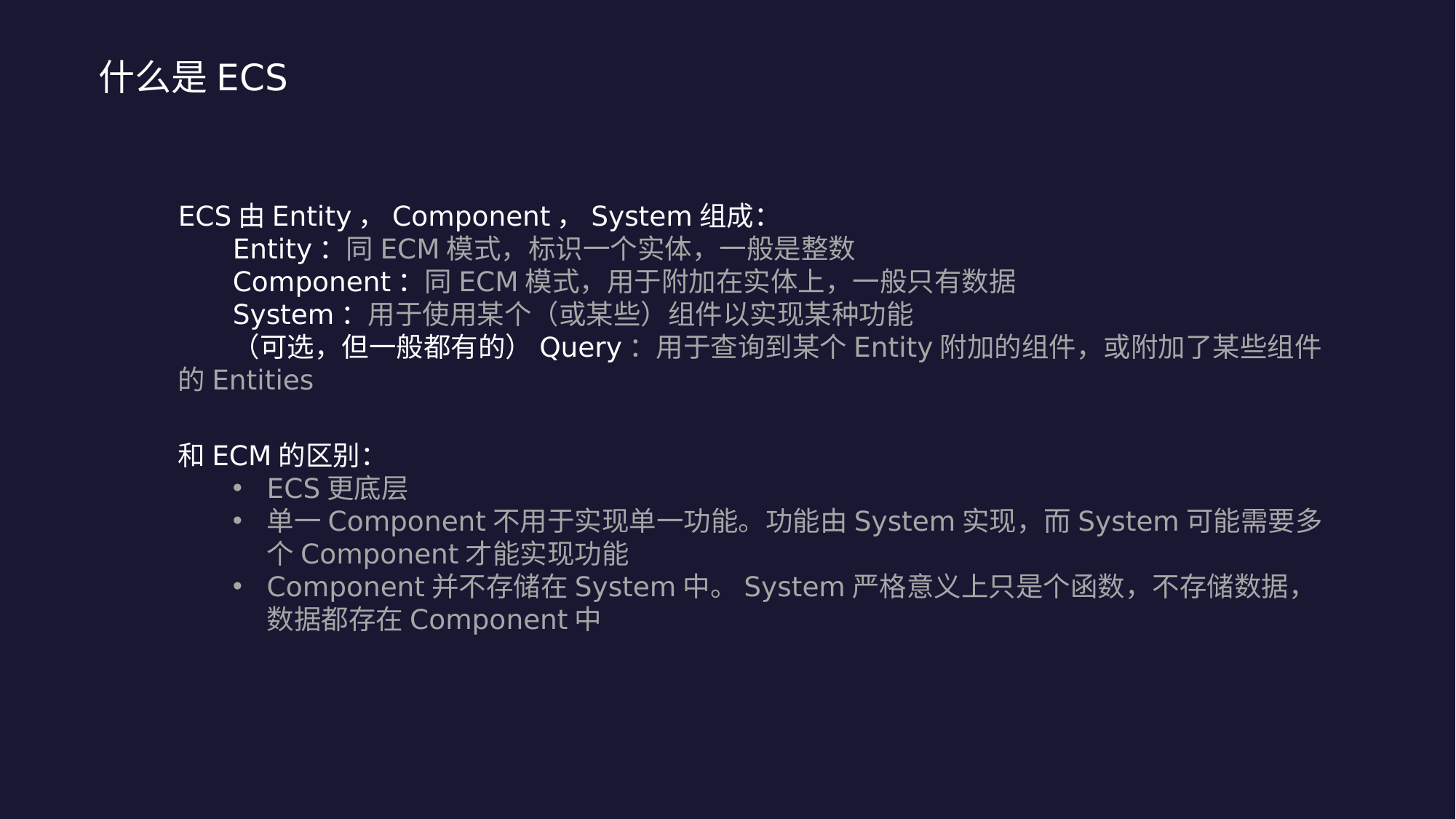

什么是ECS
ECS由Entity，Component，System组成：
Entity：同ECM模式，标识一个实体，一般是整数
Component：同ECM模式，用于附加在实体上，一般只有数据
System：用于使用某个（或某些）组件以实现某种功能
（可选，但一般都有的）Query：用于查询到某个Entity附加的组件，或附加了某些组件的Entities
和ECM的区别：
ECS更底层
单一Component不用于实现单一功能。功能由System实现，而System可能需要多个Component才能实现功能
Component并不存储在System中。System严格意义上只是个函数，不存储数据，数据都存在Component中